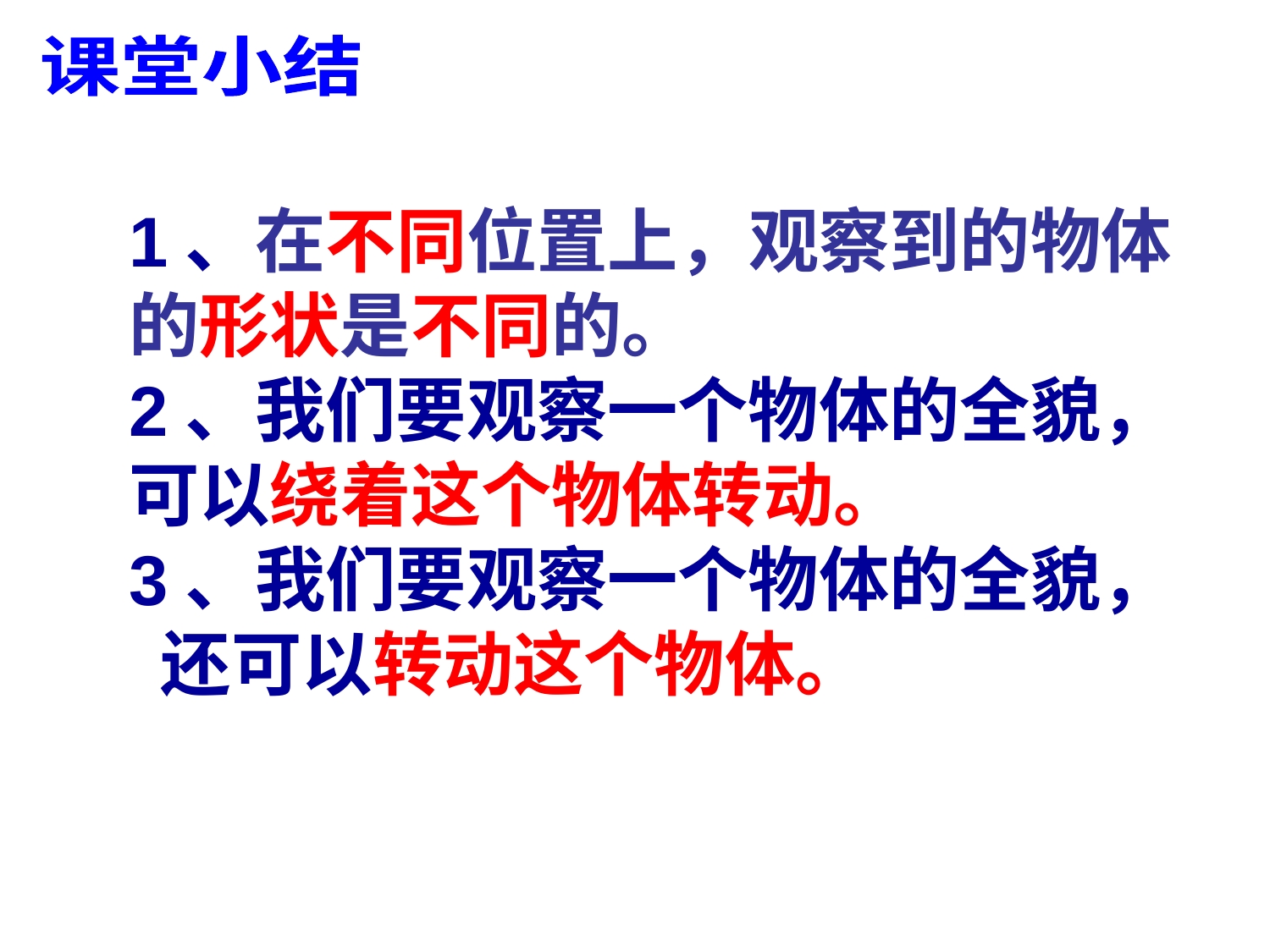

课堂小结

1、在不同位置上，观察到的物体的形状是不同的。
2、我们要观察一个物体的全貌，可以绕着这个物体转动。
3、我们要观察一个物体的全貌，   还可以转动这个物体。